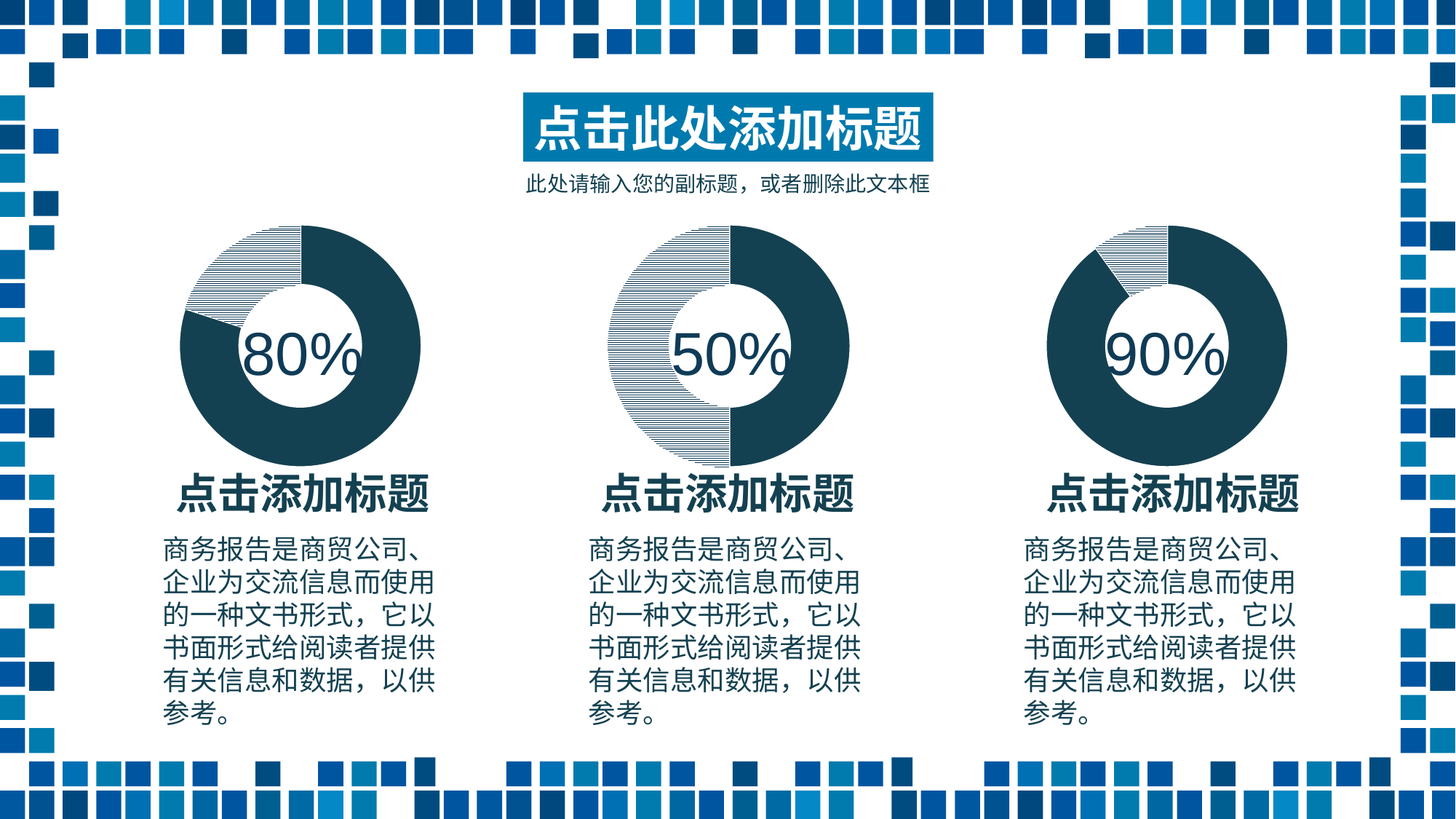

点击此处添加标题

此处请输入您的副标题，或者删除此文本框

### Chart

| Category | 销售额 |
|---|---|
| 第一季度 | 8.0 |
| 第二季度 | 2.0 |

### Chart

| Category | 销售额 |
|---|---|
| 第一季度 | 5.0 |
| 第二季度 | 5.0 |

### Chart

| Category | 销售额 |
|---|---|
| 第一季度 | 9.0 |
| 第二季度 | 1.0 |

80%
50%
90%

点击添加标题
点击添加标题
点击添加标题

商务报告是商贸公司、企业为交流信息而使用的一种文书形式，它以书面形式给阅读者提供有关信息和数据，以供参考。
商务报告是商贸公司、企业为交流信息而使用的一种文书形式，它以书面形式给阅读者提供有关信息和数据，以供参考。
商务报告是商贸公司、企业为交流信息而使用的一种文书形式，它以书面形式给阅读者提供有关信息和数据，以供参考。